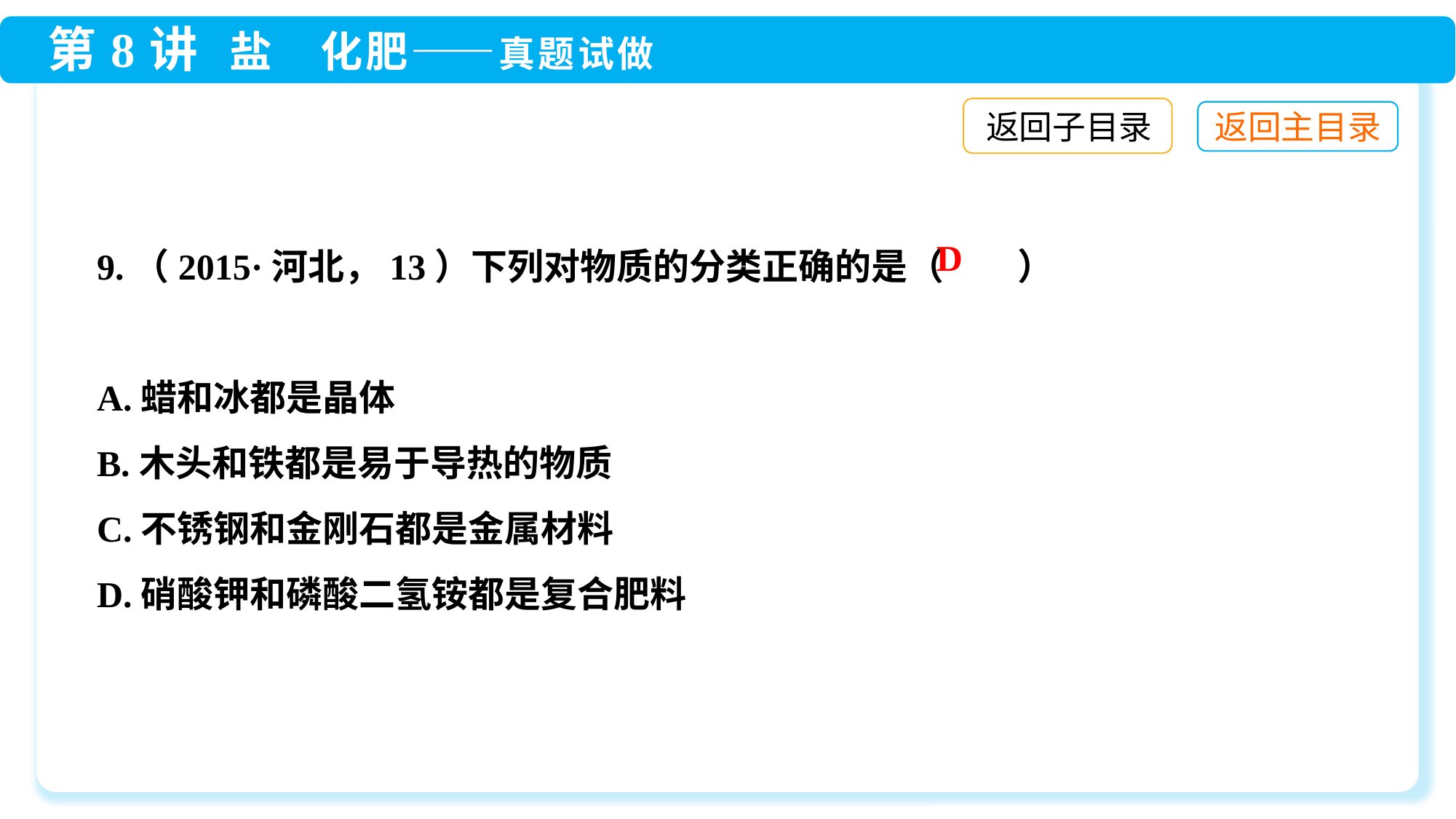

返回子目录

9.（2015·河北，13）下列对物质的分类正确的是（         ）

A.蜡和冰都是晶体
B.木头和铁都是易于导热的物质
C.不锈钢和金刚石都是金属材料
D.硝酸钾和磷酸二氢铵都是复合肥料
D